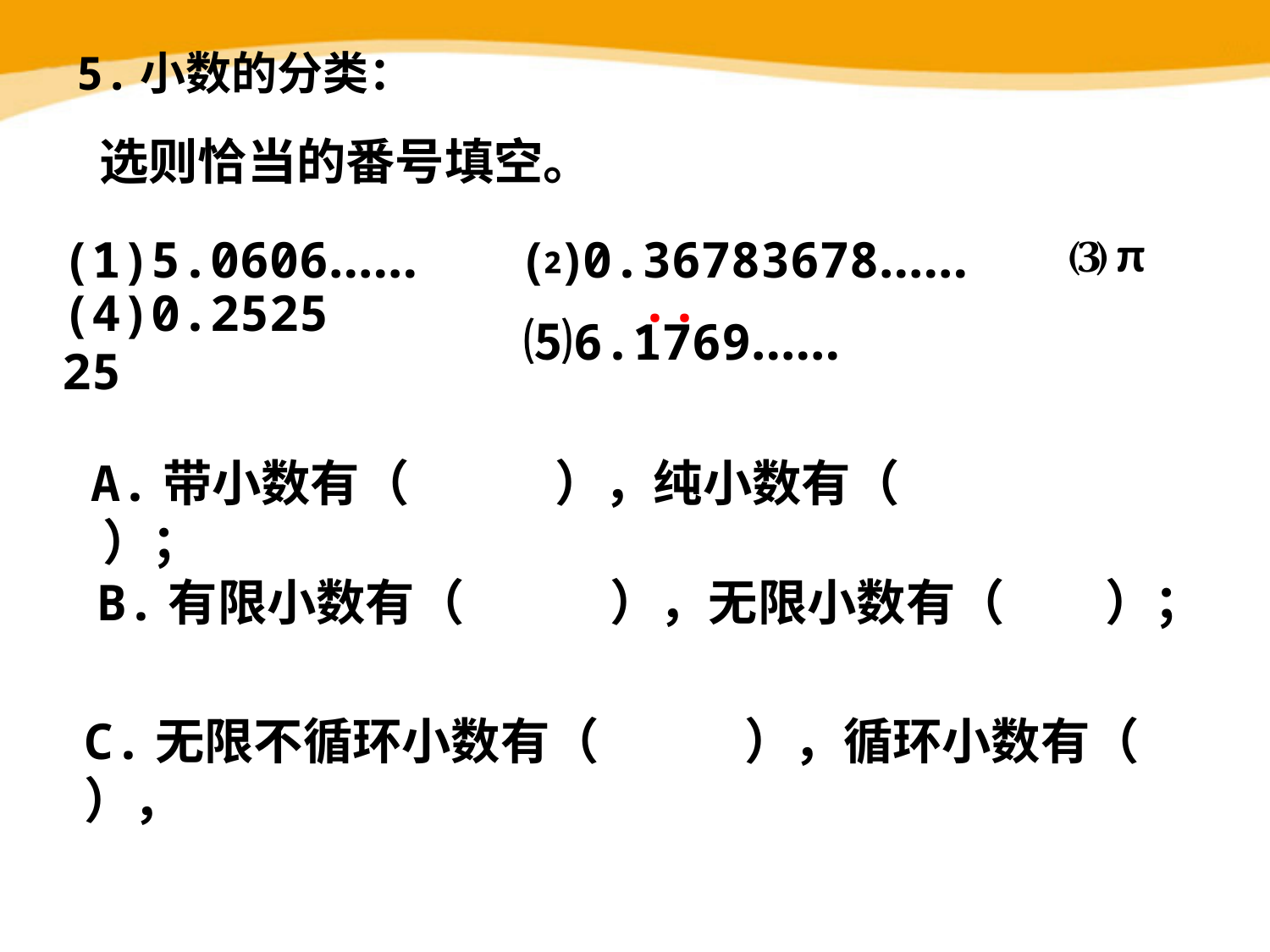

# 5.小数的分类：
选则恰当的番号填空。
⑶π
(1)5.0606‥‥‥
⑵0.36783678‥‥‥
⑸6.1769‥‥‥
··
(4)0.252525
A.带小数有（             ），纯小数有（         ）；
B.有限小数有（             ），无限小数有（         ）；
C.无限不循环小数有（             ），循环小数有（          ），